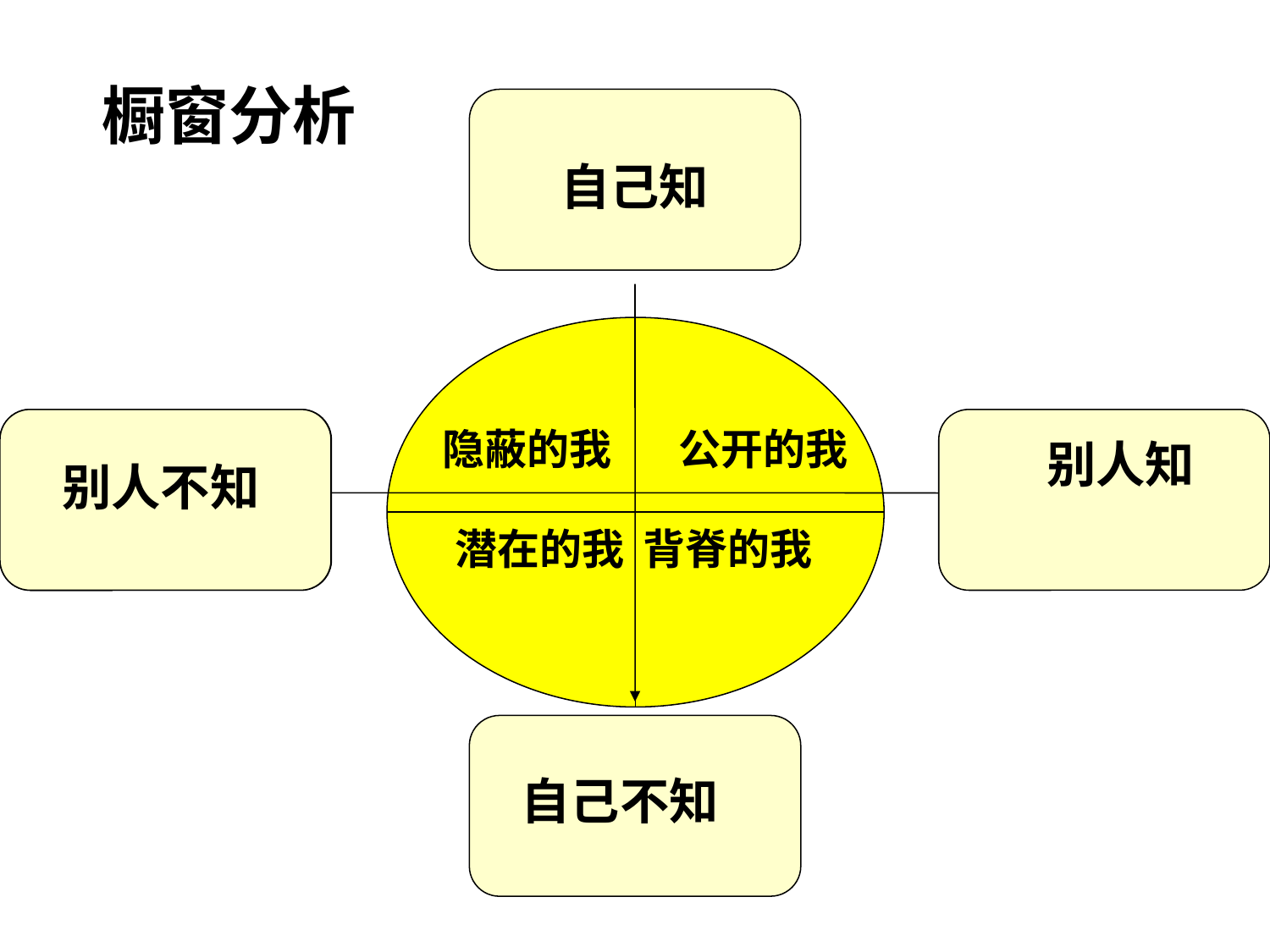

橱窗分析

自己知
隐蔽的我       公开的我
别人知
别人不知
潜在的我  背脊的我
自己不知